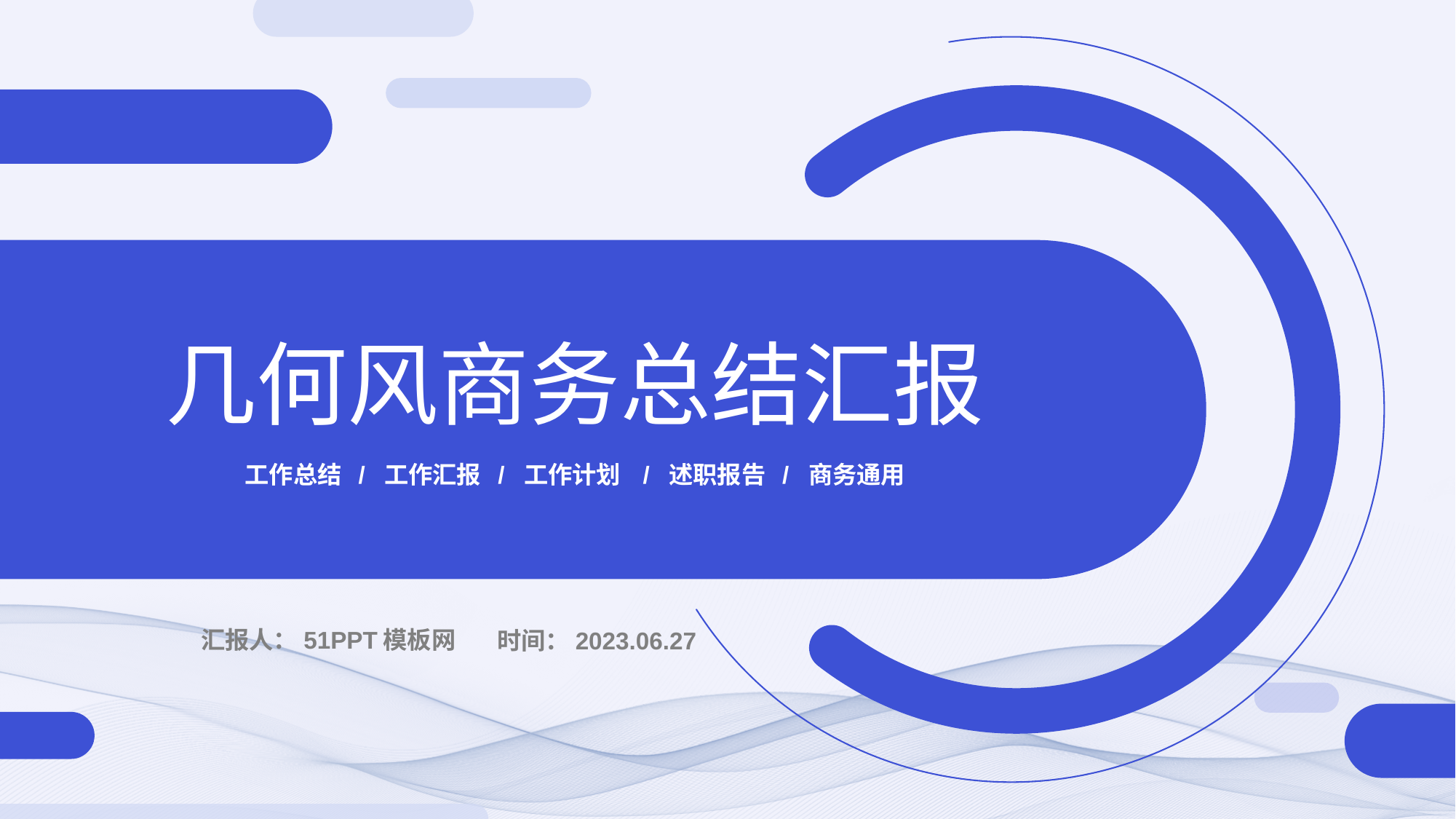

几何风商务总结汇报
工作总结  /  工作汇报  /  工作计划   /  述职报告  /  商务通用
汇报人：51PPT模板网
时间：2023.06.27